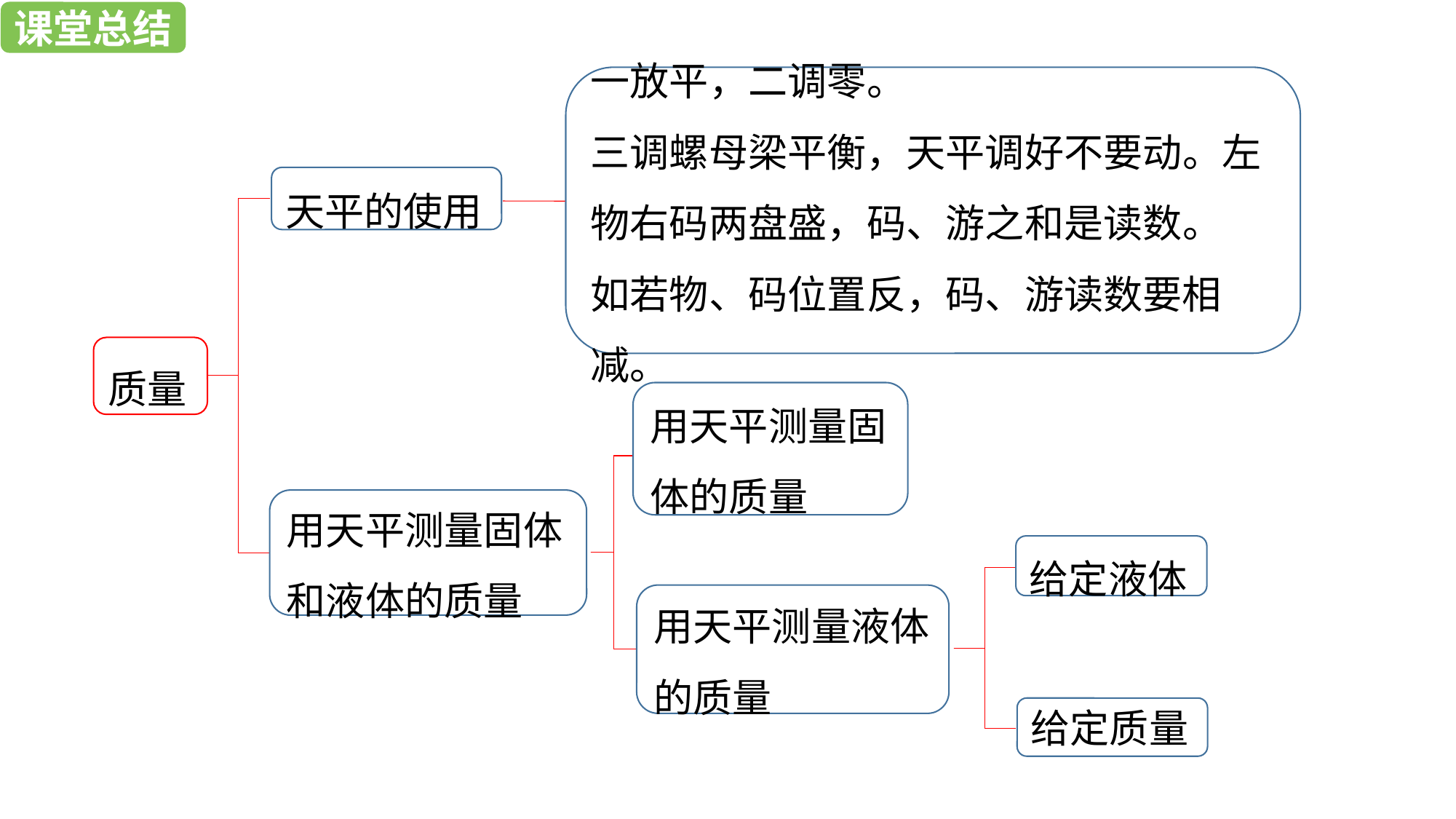

课堂总结
课堂总结
一放平，二调零。
三调螺母梁平衡，天平调好不要动。左物右码两盘盛，码、游之和是读数。
如若物、码位置反，码、游读数要相减。
天平的使用

质量
用天平测量固体的质量

用天平测量固体和液体的质量
给定液体

用天平测量液体的质量
给定质量